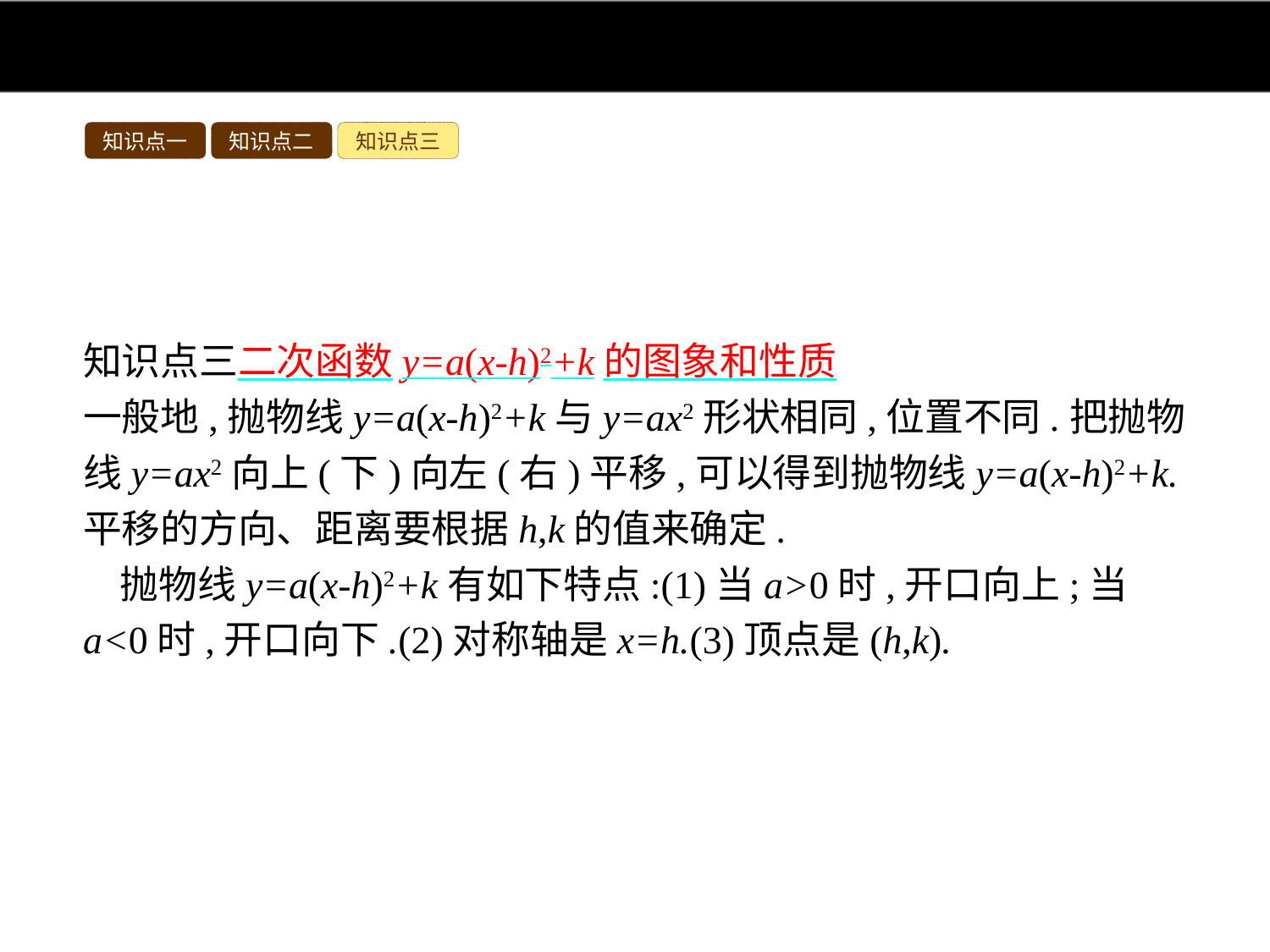

知识点一
知识点二
知识点三
知识点三二次函数y=a(x-h)2+k的图象和性质
一般地,抛物线y=a(x-h)2+k与y=ax2形状相同,位置不同.把抛物线y=ax2向上(下)向左(右)平移,可以得到抛物线y=a(x-h)2+k.平移的方向、距离要根据h,k的值来确定.
抛物线y=a(x-h)2+k有如下特点:(1)当a>0时,开口向上;当a<0时,开口向下.(2)对称轴是x=h.(3)顶点是(h,k).